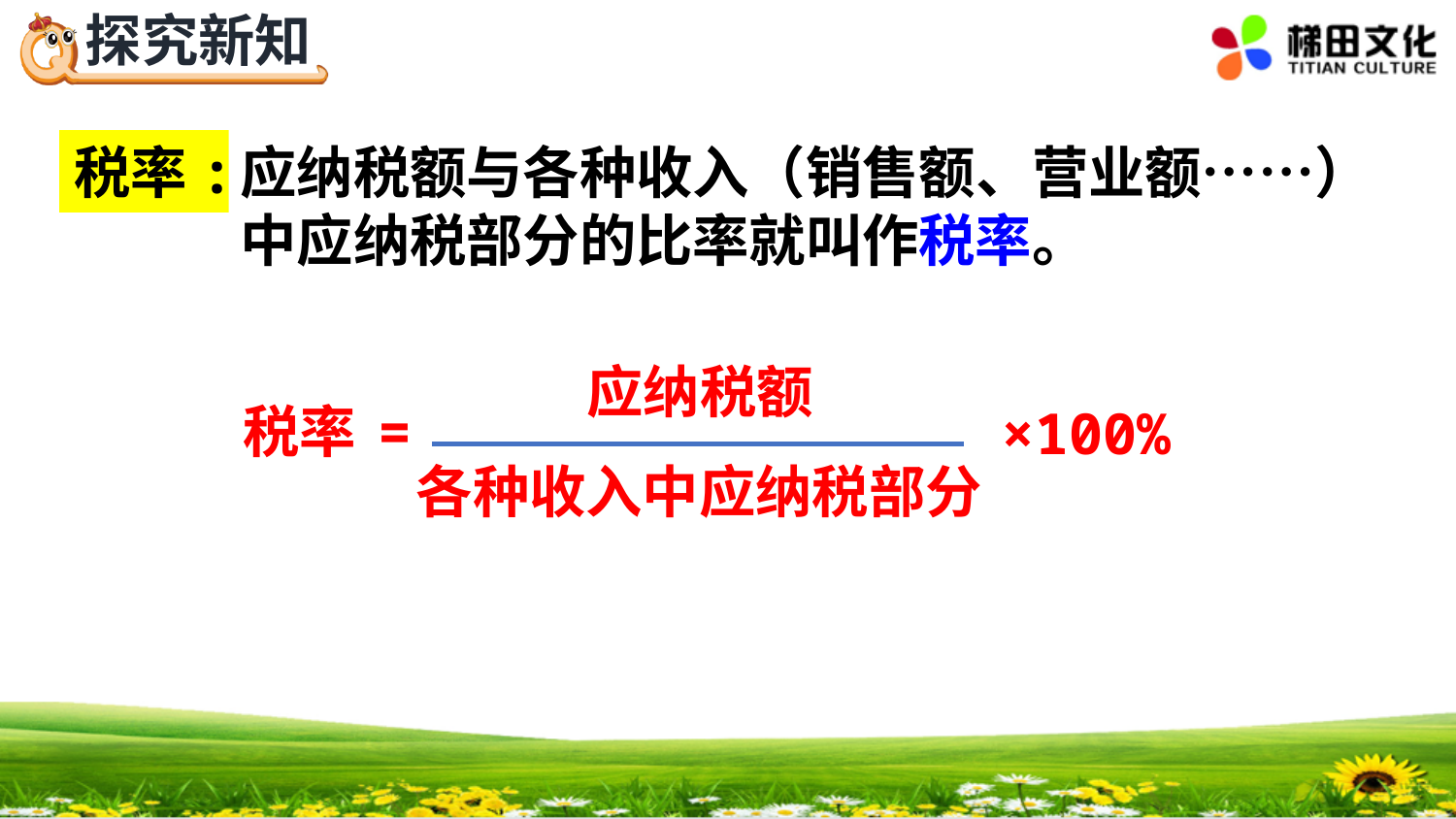

税率:
应纳税额与各种收入（销售额、营业额……）中应纳税部分的比率就叫作税率。
应纳税额
税率
=
×100%
各种收入中应纳税部分